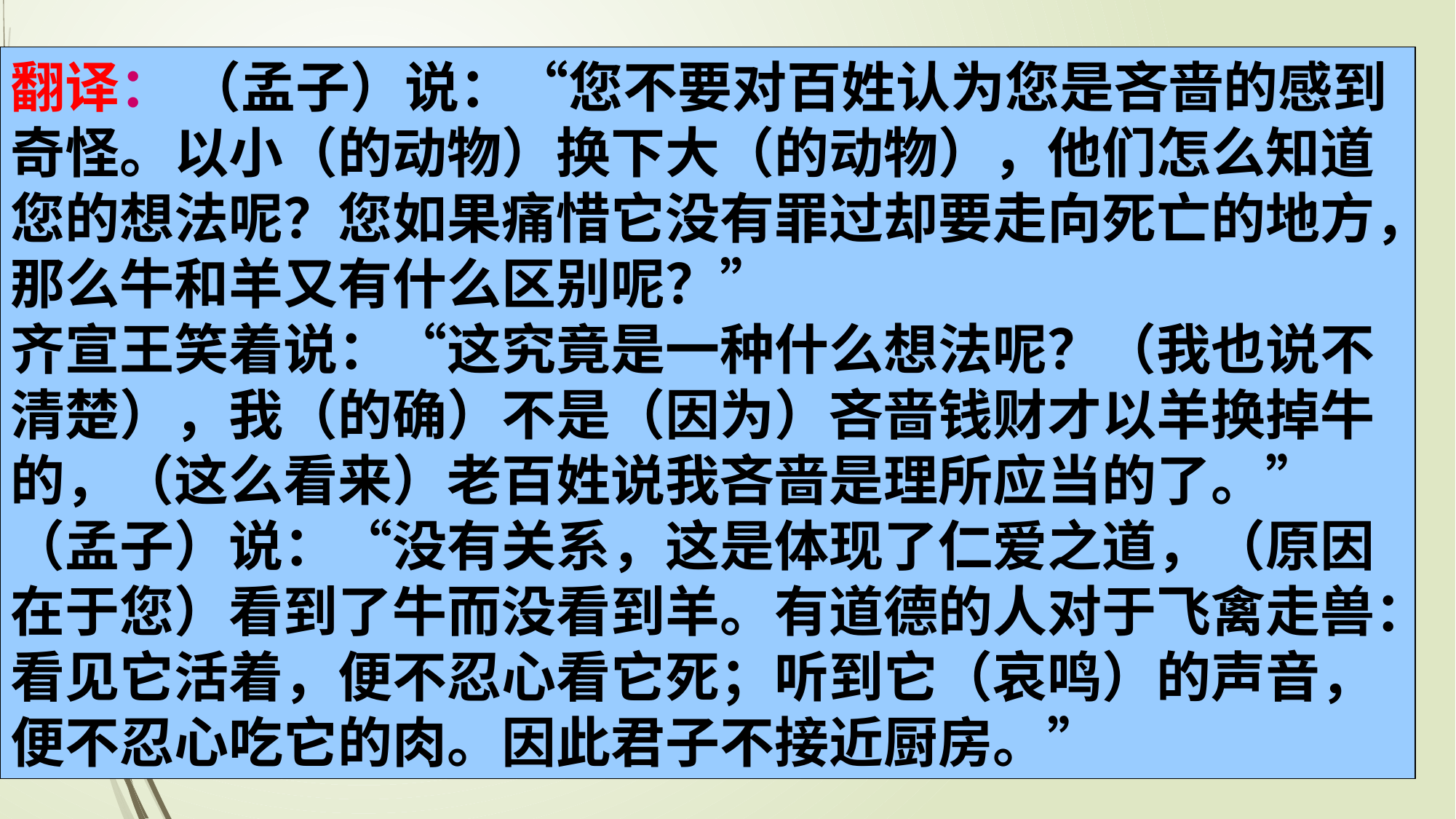

翻译： （孟子）说：“您不要对百姓认为您是吝啬的感到奇怪。以小（的动物）换下大（的动物），他们怎么知道您的想法呢？您如果痛惜它没有罪过却要走向死亡的地方，那么牛和羊又有什么区别呢？”
齐宣王笑着说：“这究竟是一种什么想法呢？（我也说不清楚），我（的确）不是（因为）吝啬钱财才以羊换掉牛的，（这么看来）老百姓说我吝啬是理所应当的了。”
（孟子）说：“没有关系，这是体现了仁爱之道，（原因在于您）看到了牛而没看到羊。有道德的人对于飞禽走兽：看见它活着，便不忍心看它死；听到它（哀鸣）的声音，便不忍心吃它的肉。因此君子不接近厨房。”